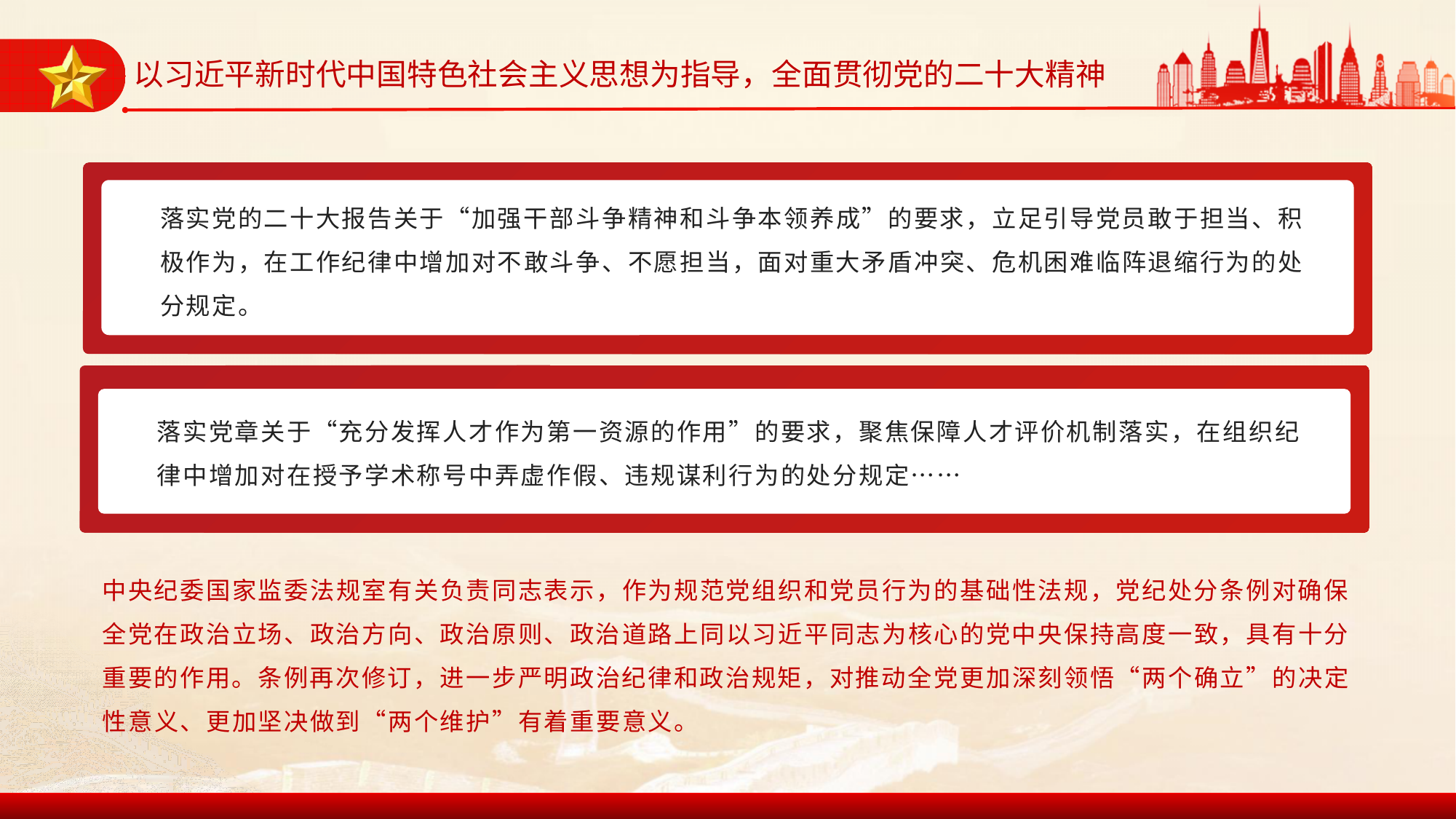

以习近平新时代中国特色社会主义思想为指导，全面贯彻党的二十大精神

落实党的二十大报告关于“加强干部斗争精神和斗争本领养成”的要求，立足引导党员敢于担当、积极作为，在工作纪律中增加对不敢斗争、不愿担当，面对重大矛盾冲突、危机困难临阵退缩行为的处分规定。

落实党章关于“充分发挥人才作为第一资源的作用”的要求，聚焦保障人才评价机制落实，在组织纪律中增加对在授予学术称号中弄虚作假、违规谋利行为的处分规定……
中央纪委国家监委法规室有关负责同志表示，作为规范党组织和党员行为的基础性法规，党纪处分条例对确保全党在政治立场、政治方向、政治原则、政治道路上同以习近平同志为核心的党中央保持高度一致，具有十分重要的作用。条例再次修订，进一步严明政治纪律和政治规矩，对推动全党更加深刻领悟“两个确立”的决定性意义、更加坚决做到“两个维护”有着重要意义。